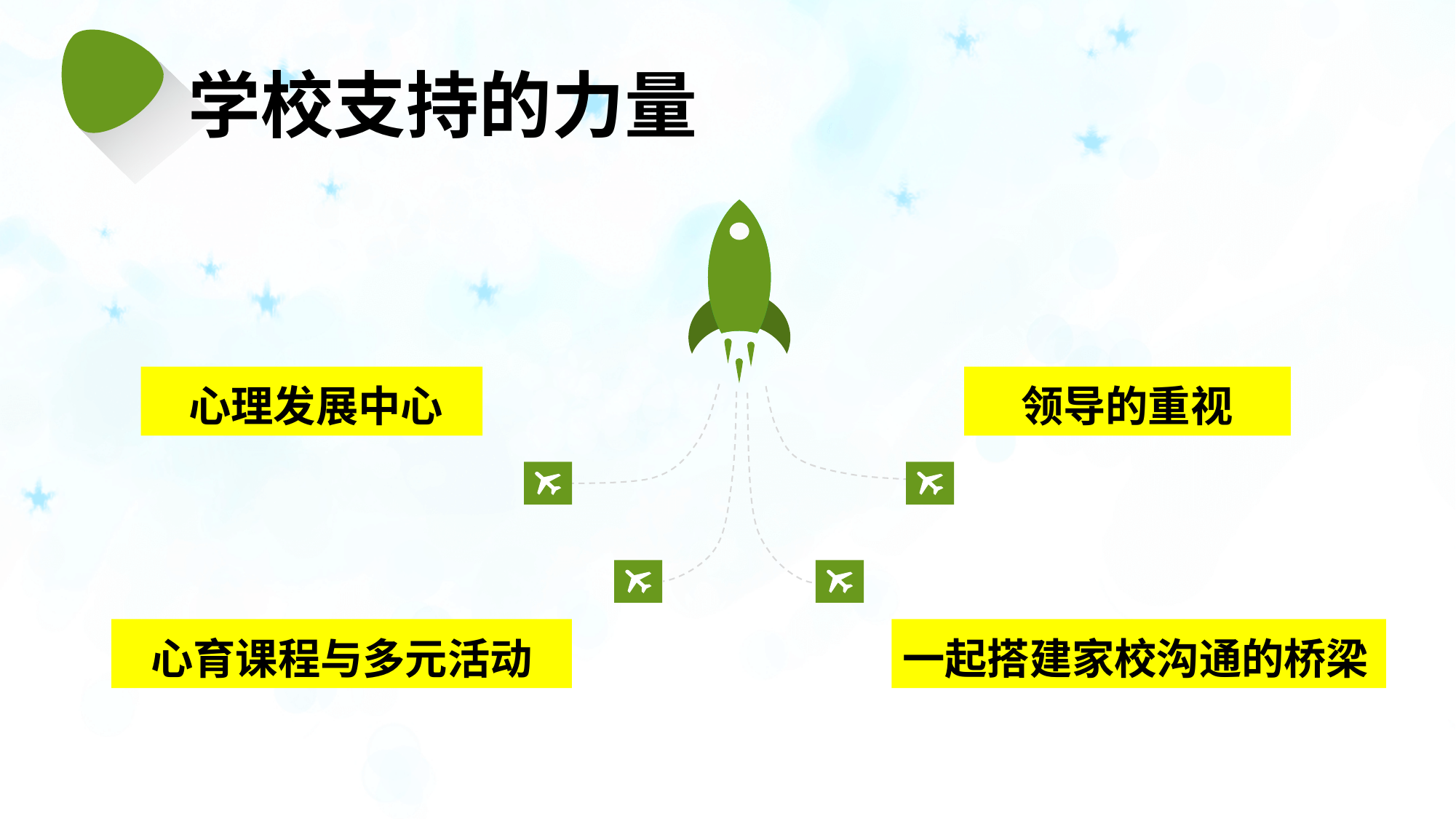

学校支持的力量

   心理发展中心
    领导的重视
心育课程与多元活动
一起搭建家校沟通的桥梁